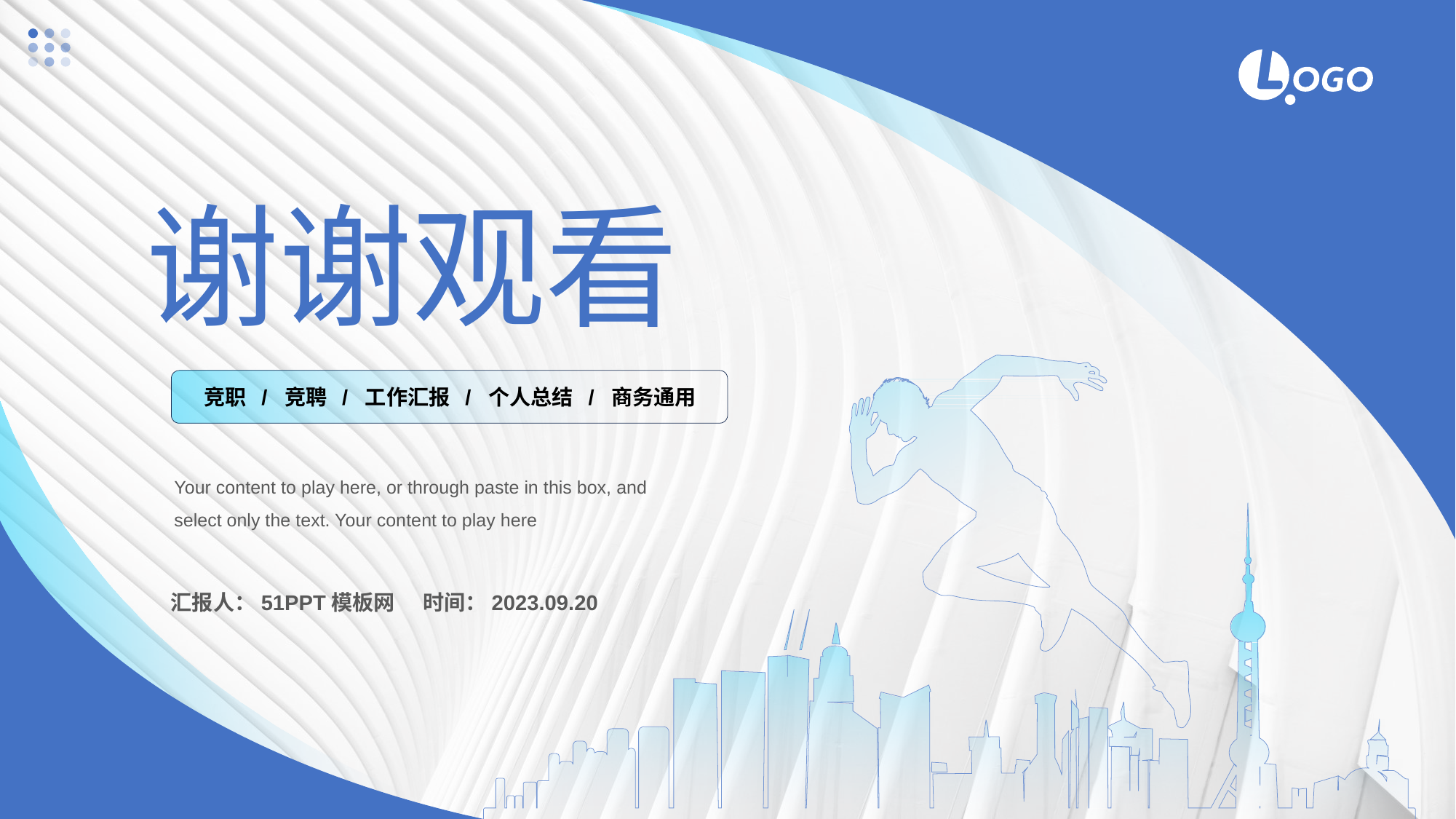

谢谢观看

竞职  /  竞聘  /  工作汇报  /  个人总结  /  商务通用

Your content to play here, or through paste in this box, and select only the text. Your content to play here

时间：2023.09.20
汇报人：51PPT模板网